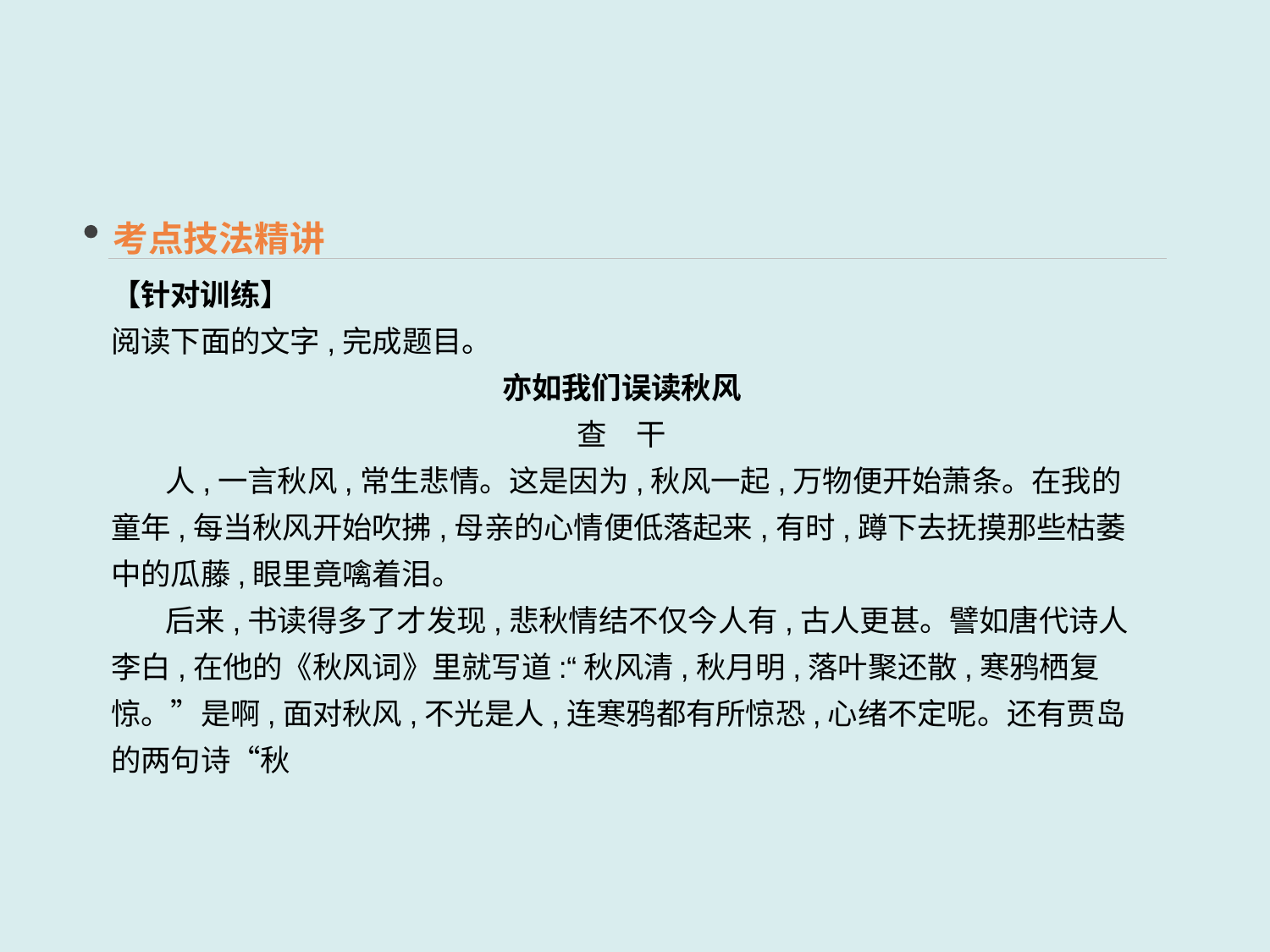

考点技法精讲

【针对训练】
阅读下面的文字,完成题目。
亦如我们误读秋风
查　干
       人,一言秋风,常生悲情。这是因为,秋风一起,万物便开始萧条。在我的童年,每当秋风开始吹拂,母亲的心情便低落起来,有时,蹲下去抚摸那些枯萎中的瓜藤,眼里竟噙着泪。
       后来,书读得多了才发现,悲秋情结不仅今人有,古人更甚。譬如唐代诗人李白,在他的《秋风词》里就写道:“秋风清,秋月明,落叶聚还散,寒鸦栖复惊。”是啊,面对秋风,不光是人,连寒鸦都有所惊恐,心绪不定呢。还有贾岛的两句诗“秋